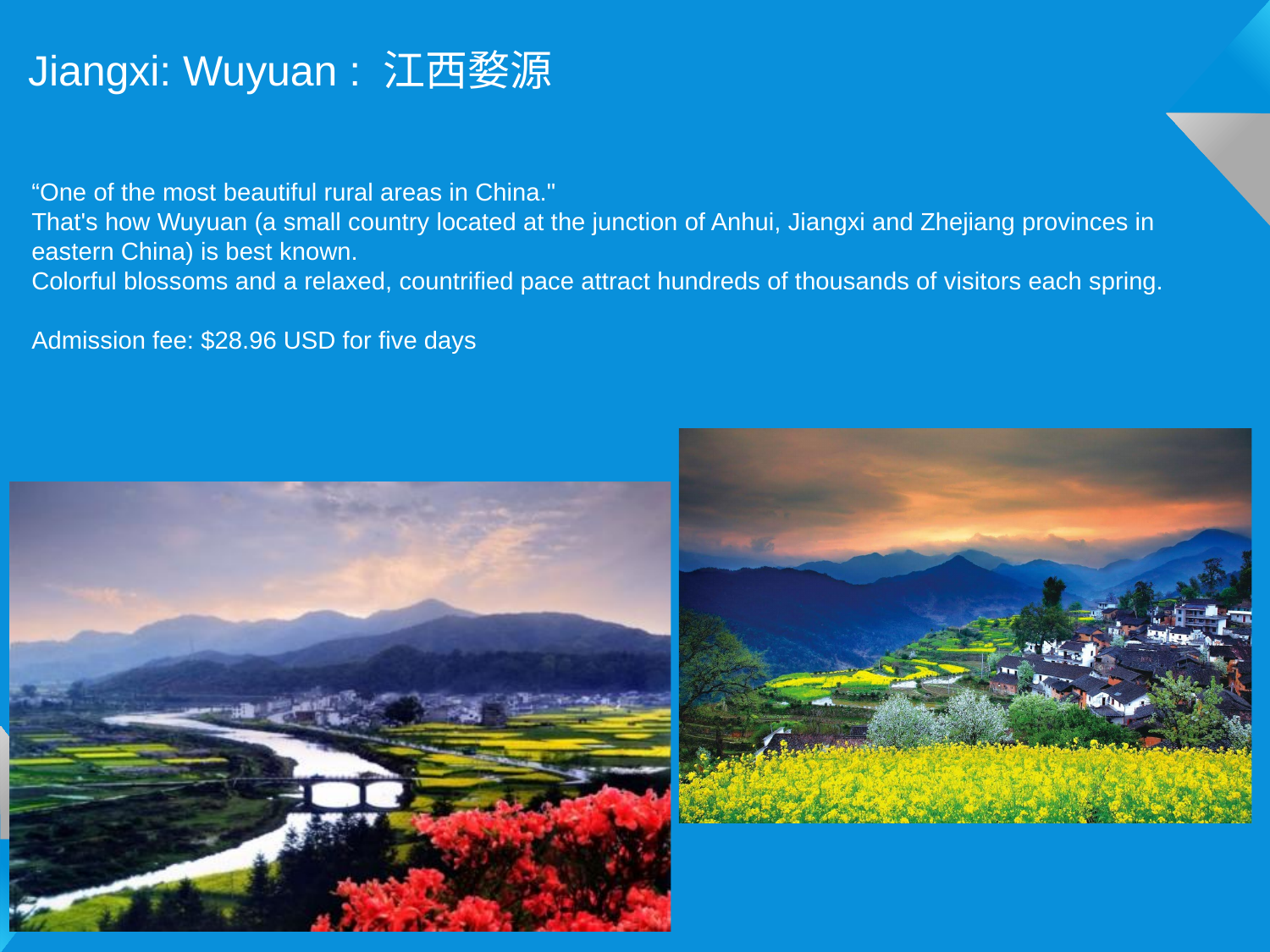

Jiangxi: Wuyuan : 江西婺源

“One of the most beautiful rural areas in China."
That's how Wuyuan (a small country located at the junction of Anhui, Jiangxi and Zhejiang provinces in eastern China) is best known.
Colorful blossoms and a relaxed, countrified pace attract hundreds of thousands of visitors each spring.

Admission fee: $28.96 USD for five days